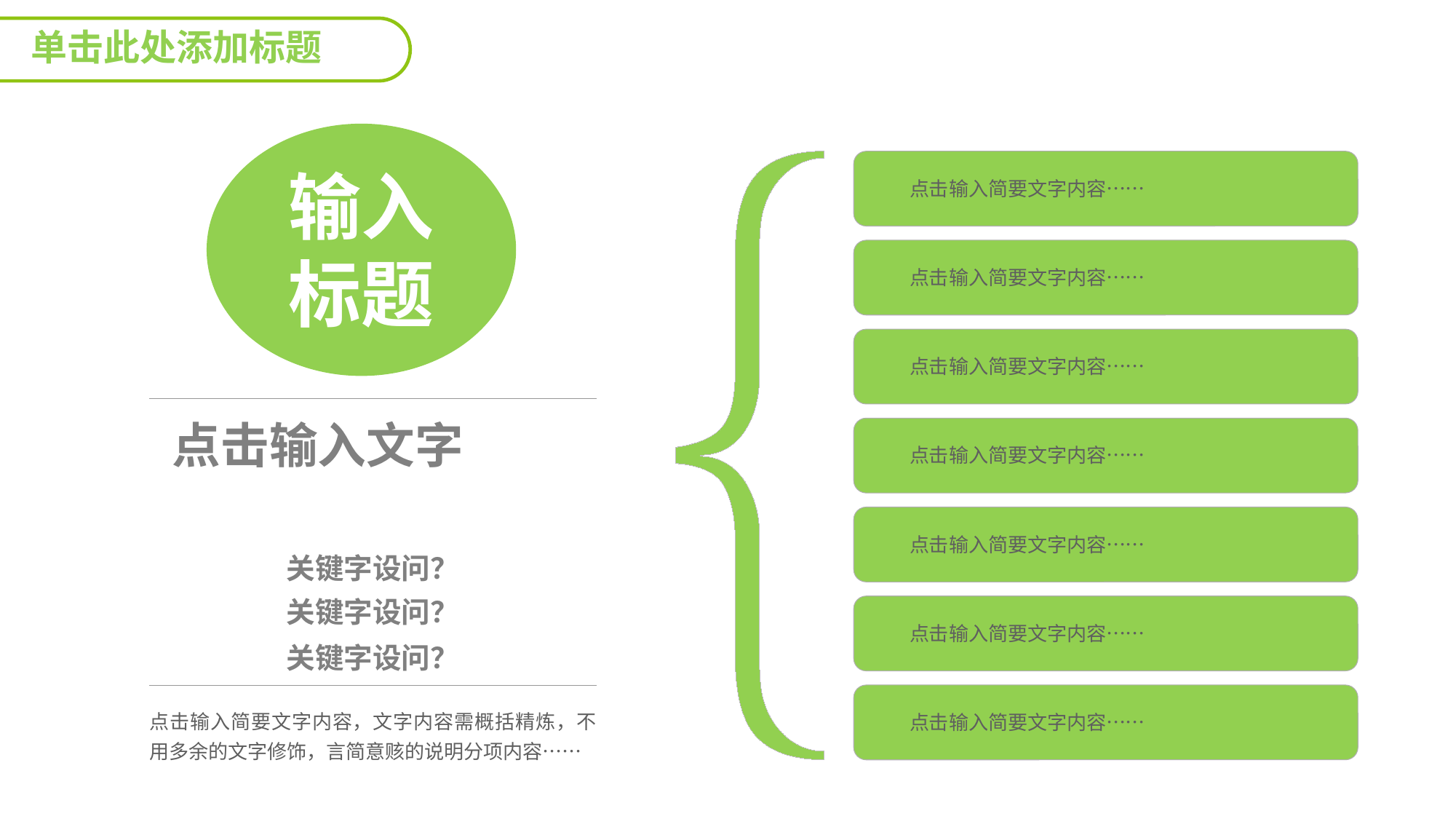

单击此处添加标题

输入标题
点击输入简要文字内容……

点击输入简要文字内容……

点击输入简要文字内容……
点击输入文字

点击输入简要文字内容……

点击输入简要文字内容……
关键字设问？
关键字设问？

点击输入简要文字内容……
关键字设问？

点击输入简要文字内容，文字内容需概括精炼，不用多余的文字修饰，言简意赅的说明分项内容……
点击输入简要文字内容……
延迟符